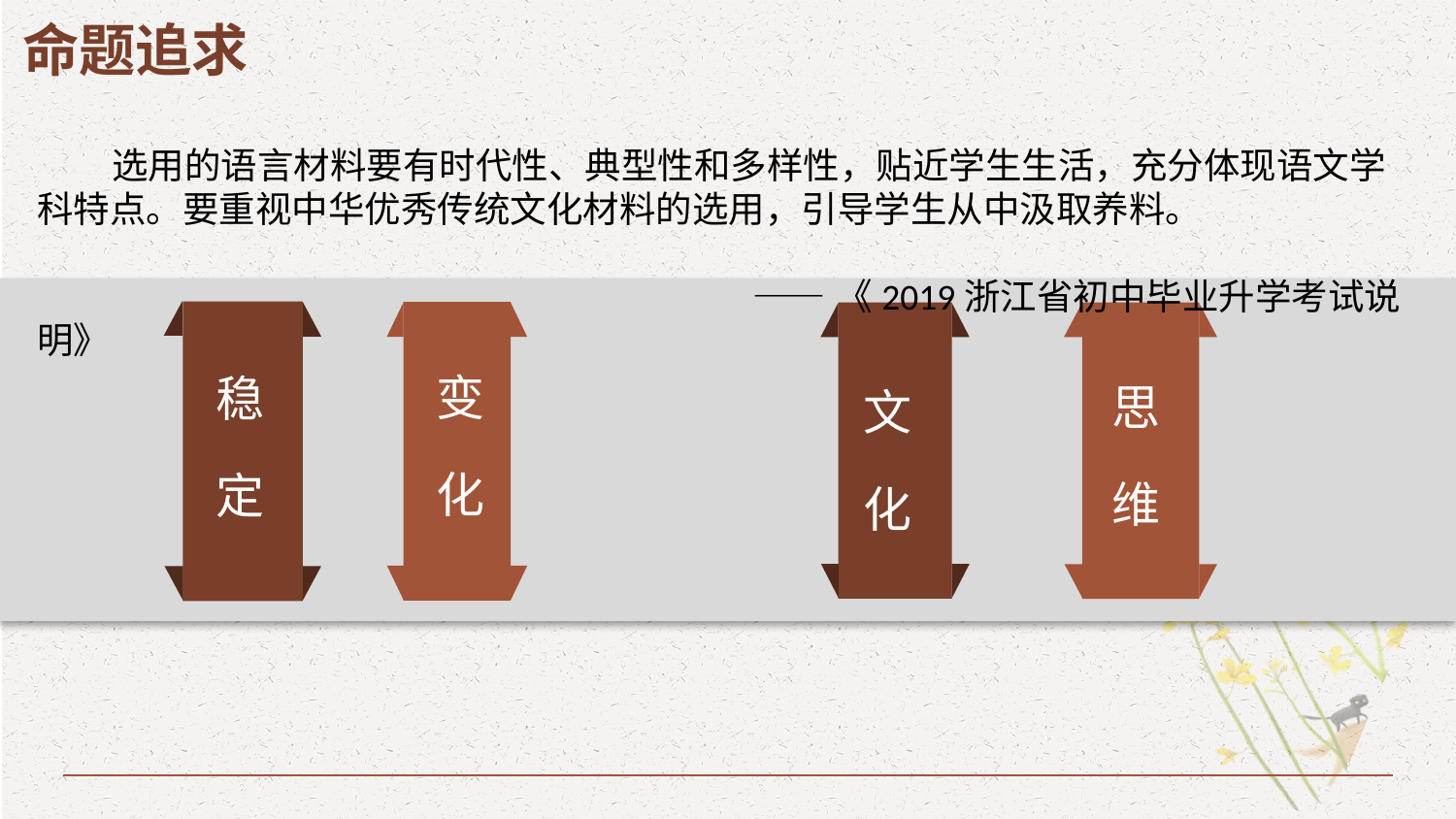

命题追求
        选用的语言材料要有时代性、典型性和多样性，贴近学生生活，充分体现语文学科特点。要重视中华优秀传统文化材料的选用，引导学生从中汲取养料。
                                                                                       ——《2019浙江省初中毕业升学考试说明》

变

化

思

维

文

化

稳

定